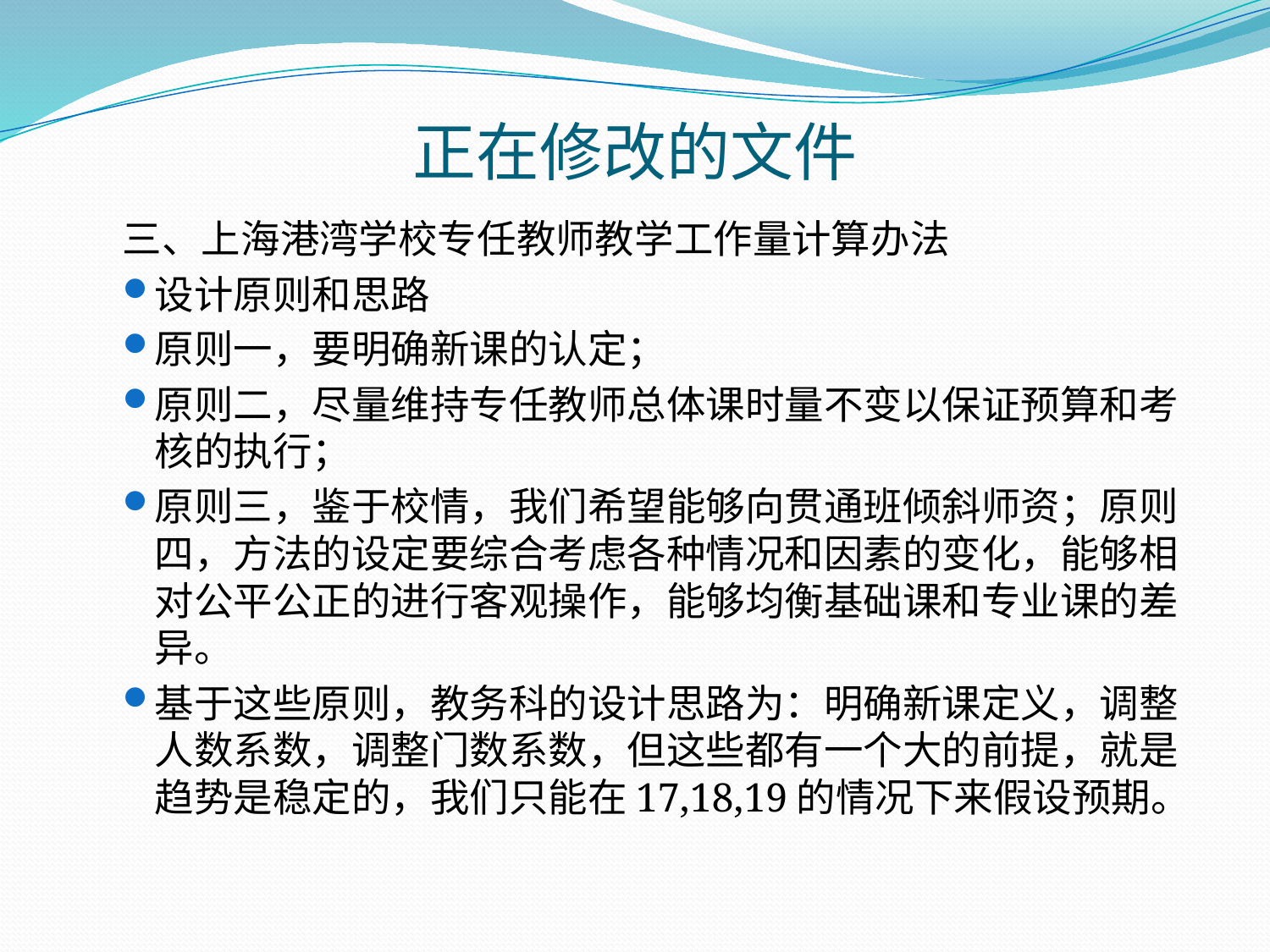

# 正在修改的文件
三、上海港湾学校专任教师教学工作量计算办法
设计原则和思路
原则一，要明确新课的认定；
原则二，尽量维持专任教师总体课时量不变以保证预算和考核的执行；
原则三，鉴于校情，我们希望能够向贯通班倾斜师资；原则四，方法的设定要综合考虑各种情况和因素的变化，能够相对公平公正的进行客观操作，能够均衡基础课和专业课的差异。
基于这些原则，教务科的设计思路为：明确新课定义，调整人数系数，调整门数系数，但这些都有一个大的前提，就是趋势是稳定的，我们只能在17,18,19的情况下来假设预期。